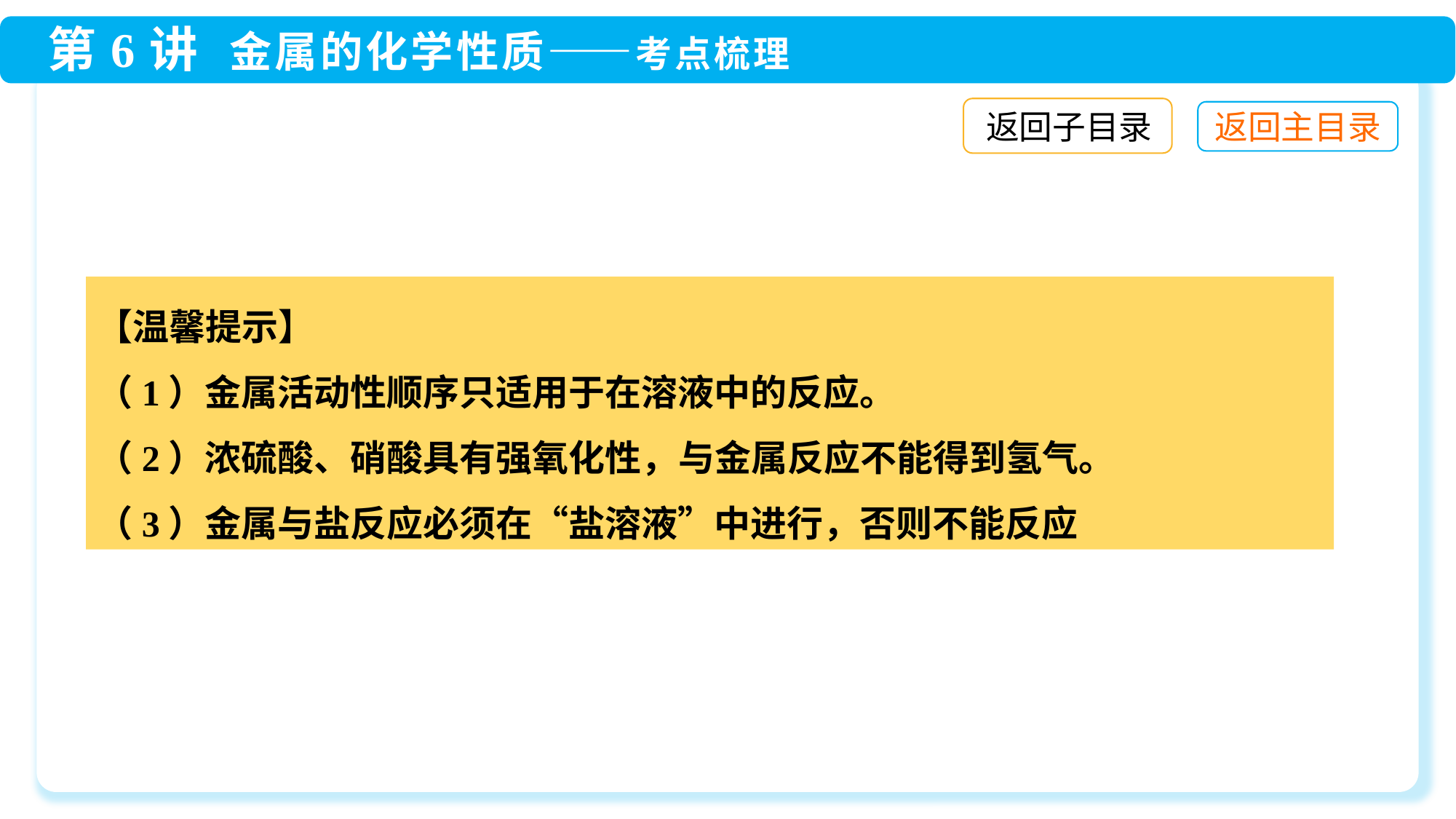

返回子目录
【温馨提示】
（1）金属活动性顺序只适用于在溶液中的反应。
（2）浓硫酸、硝酸具有强氧化性，与金属反应不能得到氢气。
（3）金属与盐反应必须在“盐溶液”中进行，否则不能反应